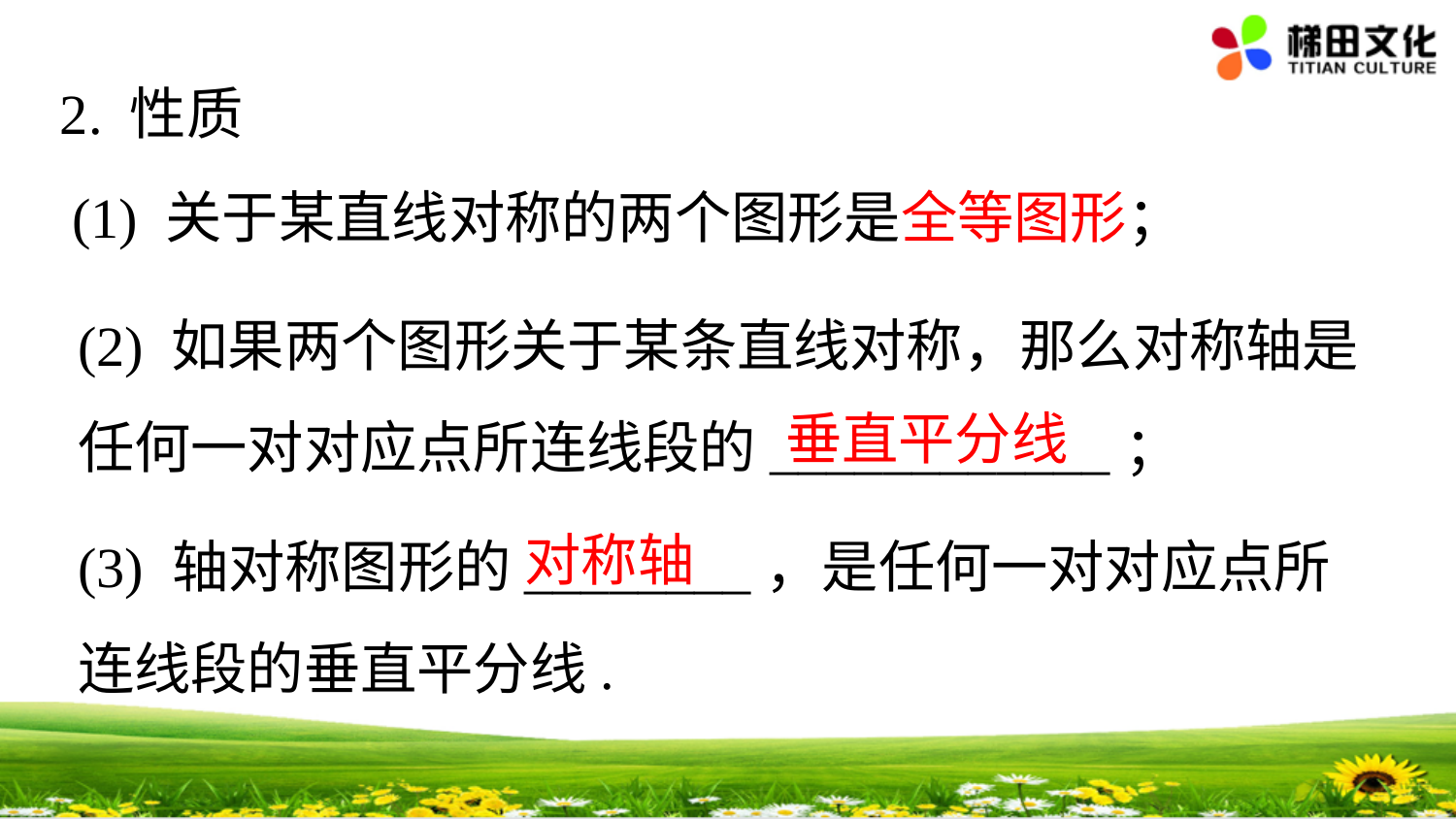

2. 性质
(1) 关于某直线对称的两个图形是全等图形；
(2) 如果两个图形关于某条直线对称，那么对称轴是任何一对对应点所连线段的____________；
垂直平分线
(3) 轴对称图形的________，是任何一对对应点所连线段的垂直平分线.
对称轴